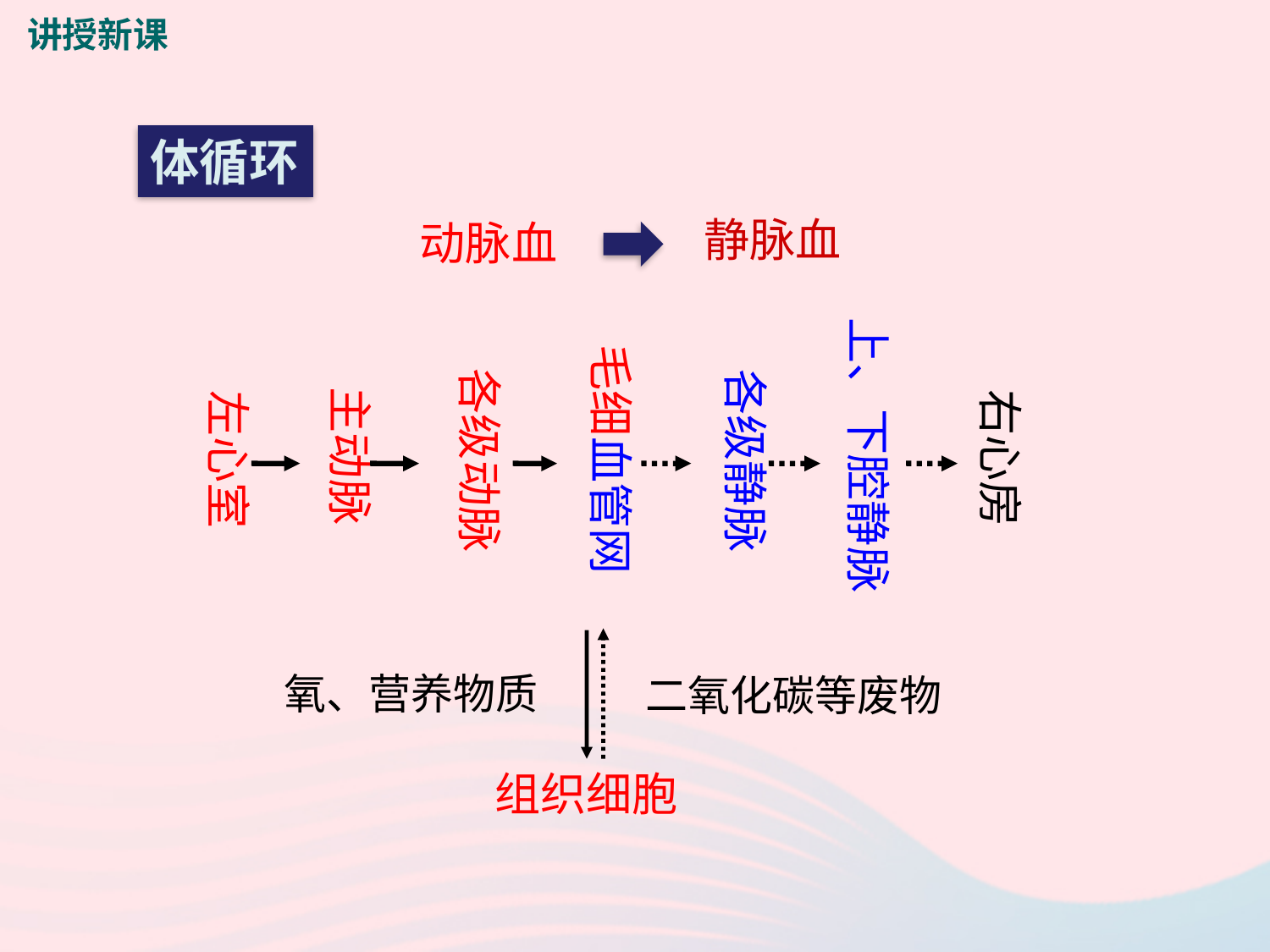

讲授新课
体循环
静脉血
动脉血

上、下腔静脉
毛细血管网
各级动脉
各级静脉
主动脉
右心房
左心室

氧、营养物质
二氧化碳等废物
组织细胞